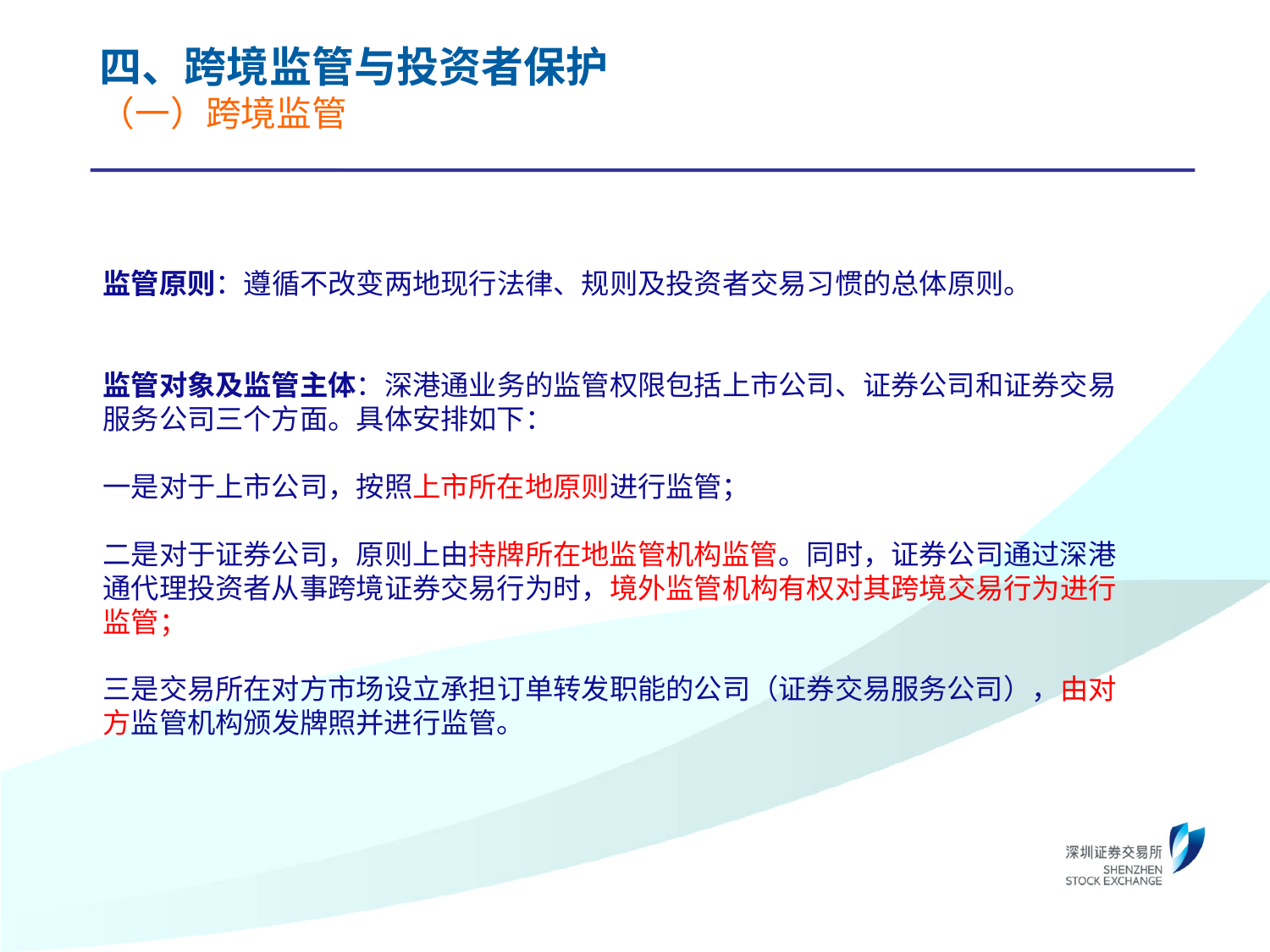

四、跨境监管与投资者保护
（一）跨境监管

监管原则：遵循不改变两地现行法律、规则及投资者交易习惯的总体原则。

监管对象及监管主体：深港通业务的监管权限包括上市公司、证券公司和证券交易服务公司三个方面。具体安排如下：

一是对于上市公司，按照上市所在地原则进行监管；

二是对于证券公司，原则上由持牌所在地监管机构监管。同时，证券公司通过深港通代理投资者从事跨境证券交易行为时，境外监管机构有权对其跨境交易行为进行监管；

三是交易所在对方市场设立承担订单转发职能的公司（证券交易服务公司），由对方监管机构颁发牌照并进行监管。